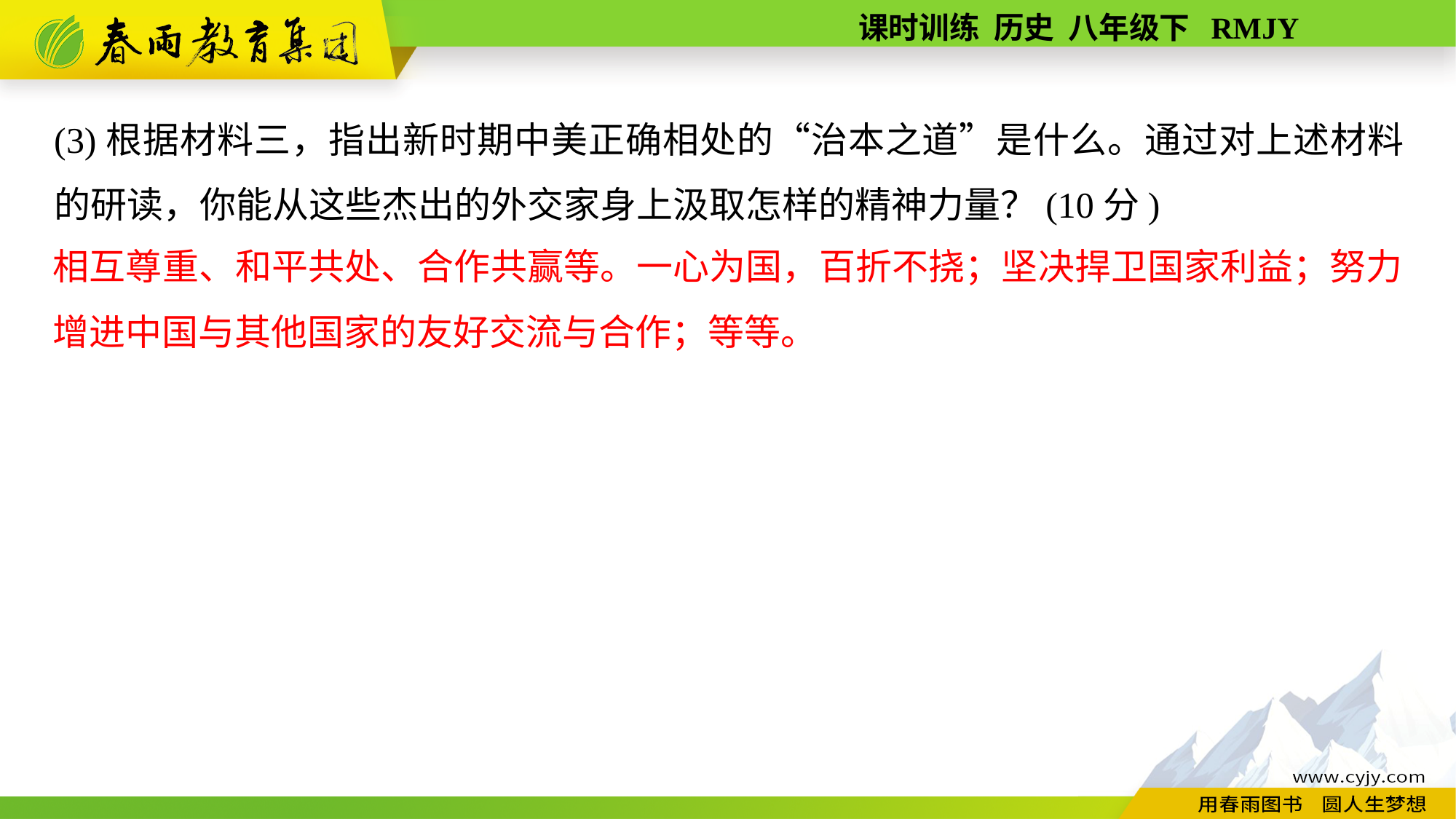

(3)根据材料三，指出新时期中美正确相处的“治本之道”是什么。通过对上述材料的研读，你能从这些杰出的外交家身上汲取怎样的精神力量？(10分)
相互尊重、和平共处、合作共赢等。一心为国，百折不挠；坚决捍卫国家利益；努力增进中国与其他国家的友好交流与合作；等等。